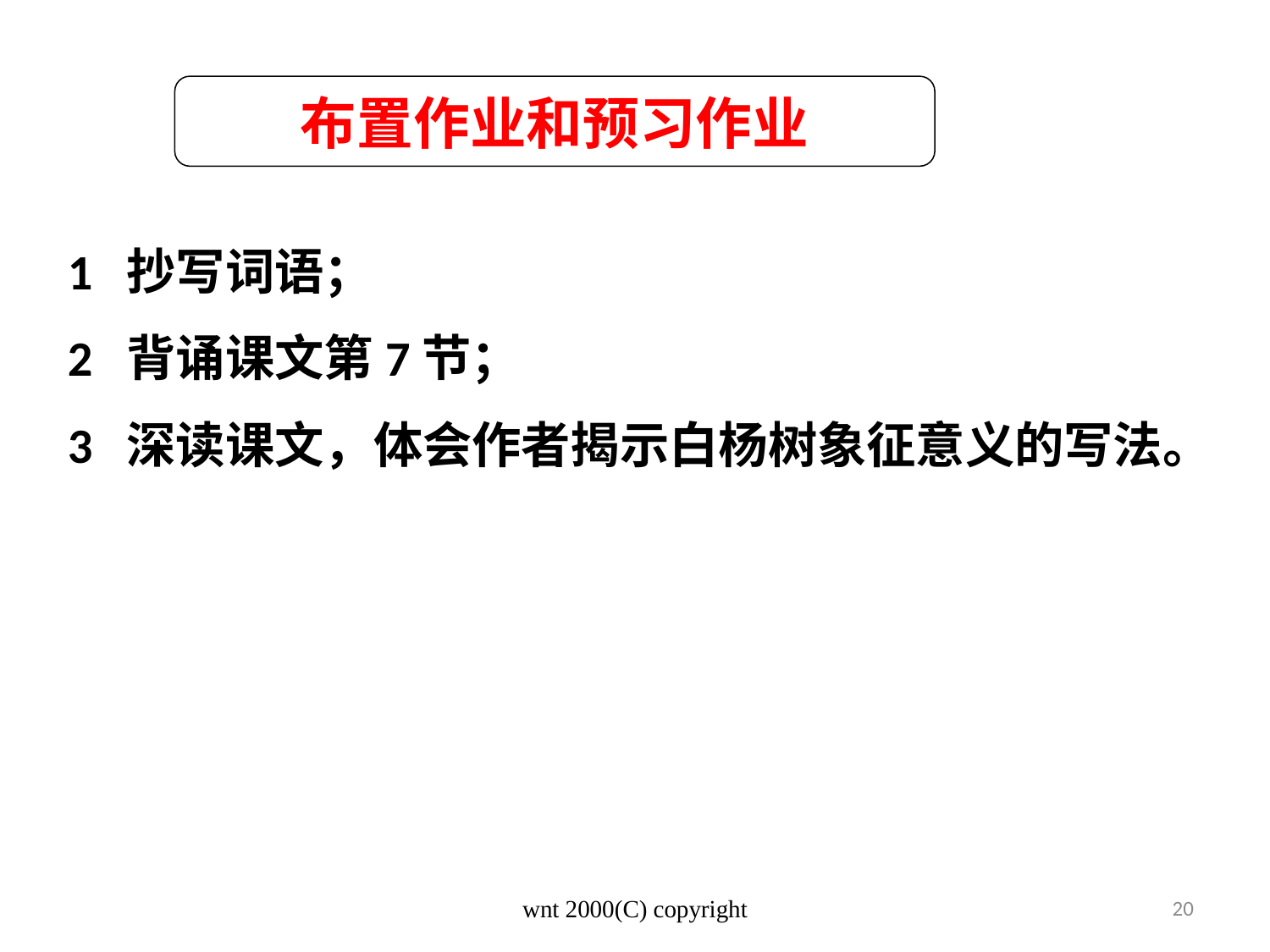

布置作业和预习作业
1  抄写词语；
2  背诵课文第7节；
3  深读课文，体会作者揭示白杨树象征意义的写法。
wnt 2000(C) copyright
20